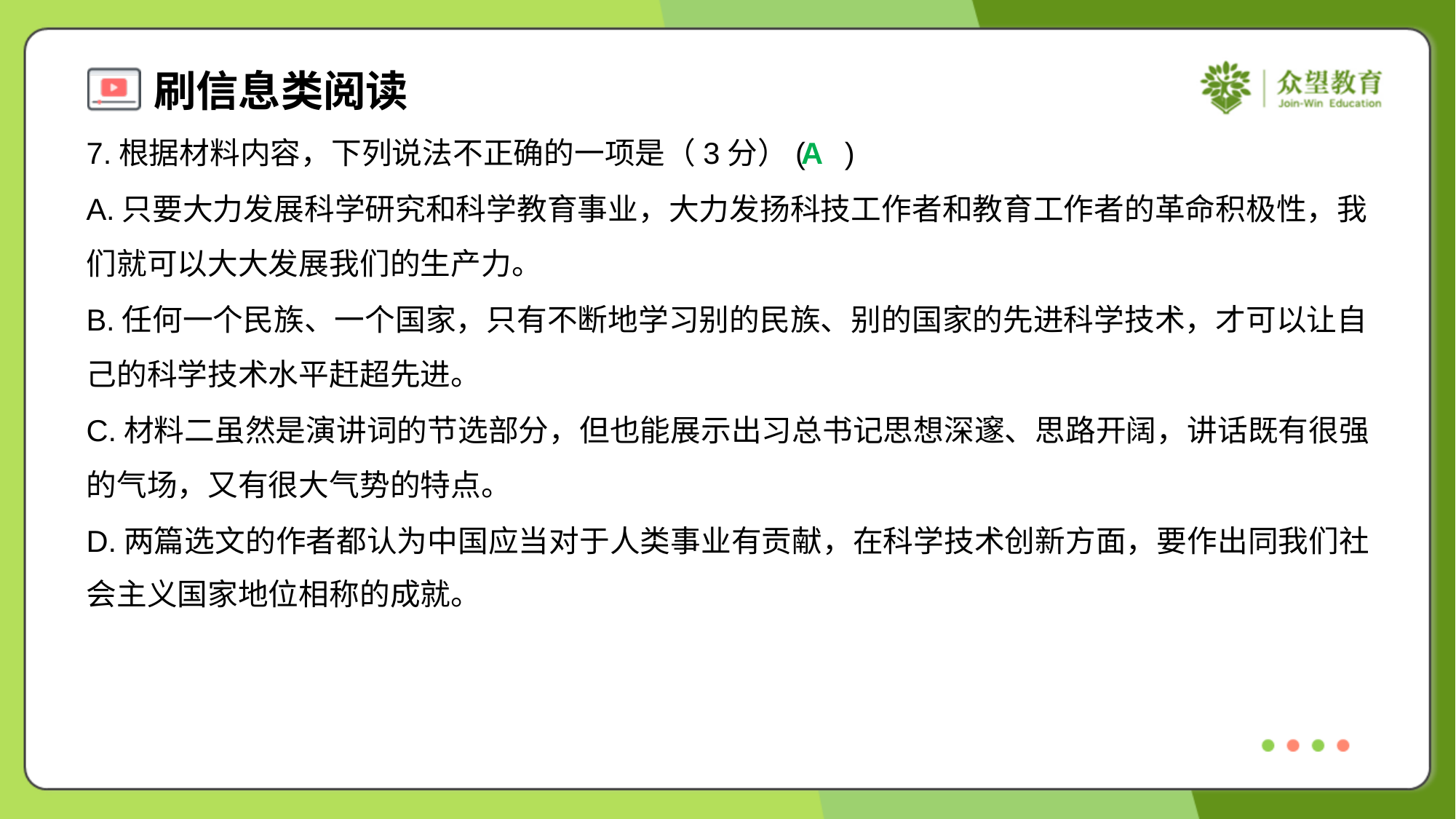

7.根据材料内容，下列说法不正确的一项是（3分）(     )
A
A.只要大力发展科学研究和科学教育事业，大力发扬科技工作者和教育工作者的革命积极性，我
们就可以大大发展我们的生产力。
B.任何一个民族、一个国家，只有不断地学习别的民族、别的国家的先进科学技术，才可以让自
己的科学技术水平赶超先进。
C.材料二虽然是演讲词的节选部分，但也能展示出习总书记思想深邃、思路开阔，讲话既有很强
的气场，又有很大气势的特点。
D.两篇选文的作者都认为中国应当对于人类事业有贡献，在科学技术创新方面，要作出同我们社
会主义国家地位相称的成就。